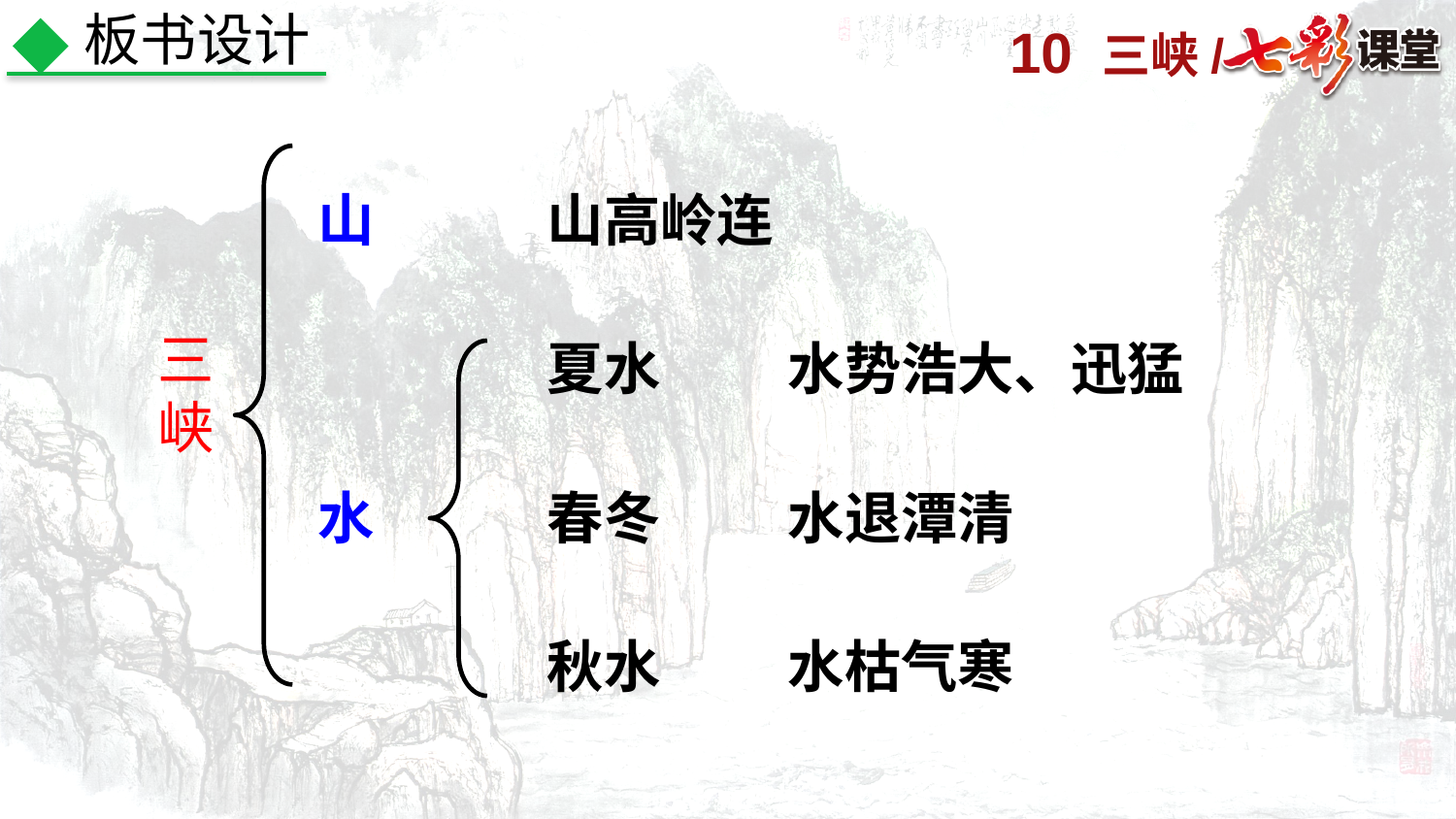

板书设计

山
山高岭连
三
峡
夏水
水势浩大、迅猛

春冬
水
水退潭清
秋水
水枯气寒